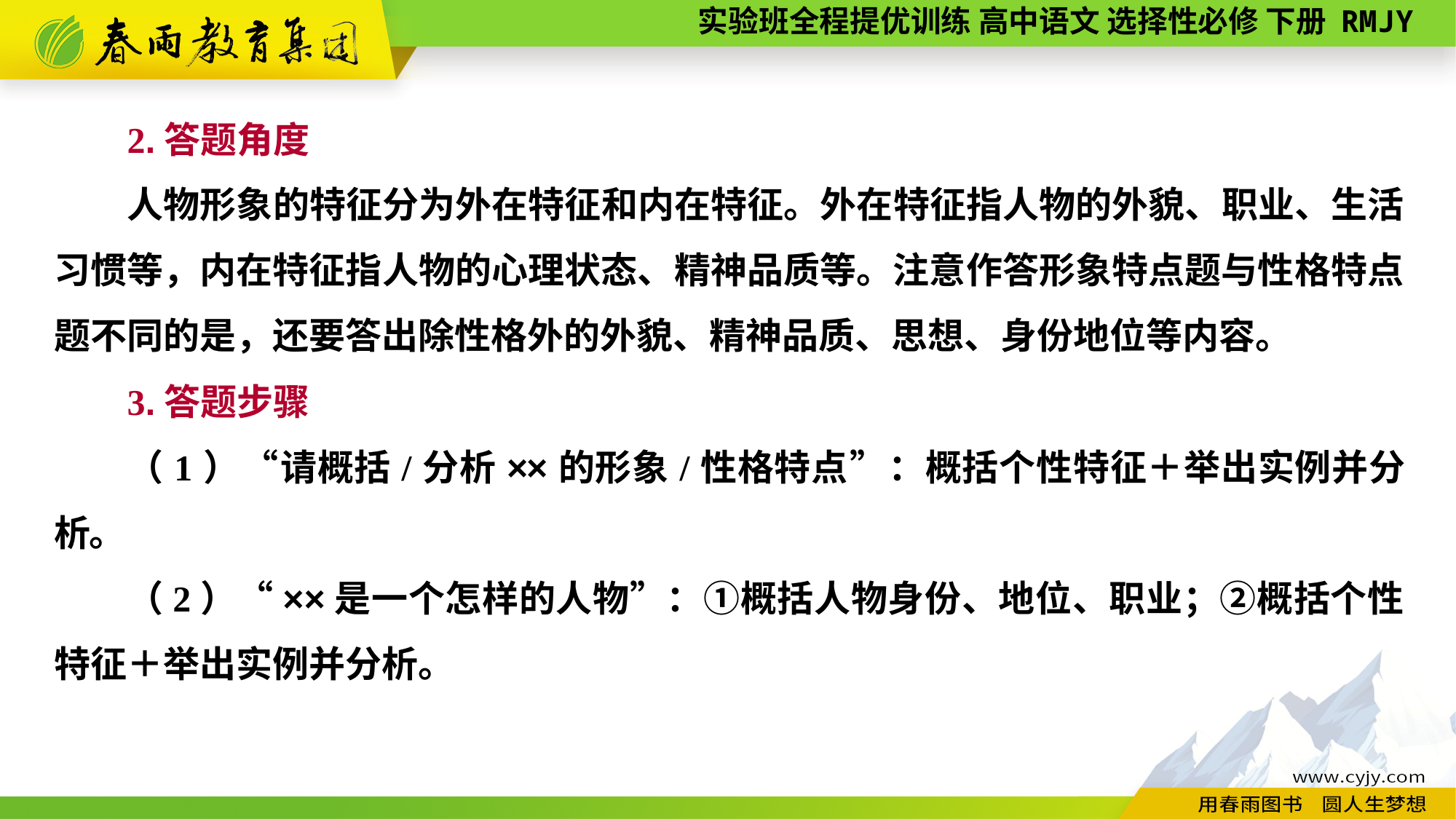

2.答题角度
人物形象的特征分为外在特征和内在特征。外在特征指人物的外貌、职业、生活习惯等，内在特征指人物的心理状态、精神品质等。注意作答形象特点题与性格特点题不同的是，还要答出除性格外的外貌、精神品质、思想、身份地位等内容。
3.答题步骤
（1）“请概括/分析××的形象/性格特点”：概括个性特征＋举出实例并分析。
（2）“××是一个怎样的人物”：①概括人物身份、地位、职业；②概括个性特征＋举出实例并分析。